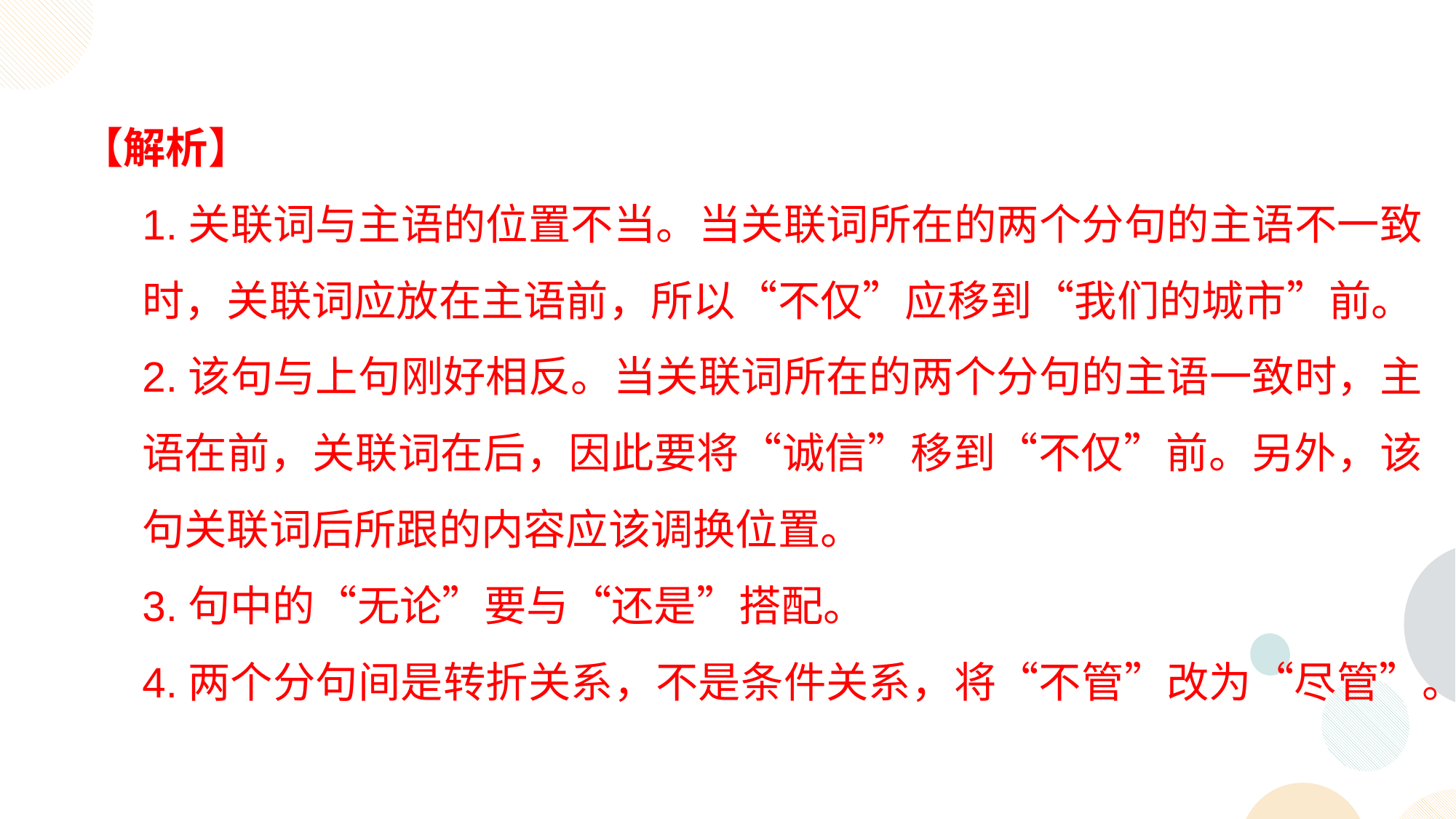

【解析】
1.关联词与主语的位置不当。当关联词所在的两个分句的主语不一致时，关联词应放在主语前，所以“不仅”应移到“我们的城市”前。
2.该句与上句刚好相反。当关联词所在的两个分句的主语一致时，主语在前，关联词在后，因此要将“诚信”移到“不仅”前。另外，该句关联词后所跟的内容应该调换位置。
3.句中的“无论”要与“还是”搭配。
4.两个分句间是转折关系，不是条件关系，将“不管”改为“尽管”。